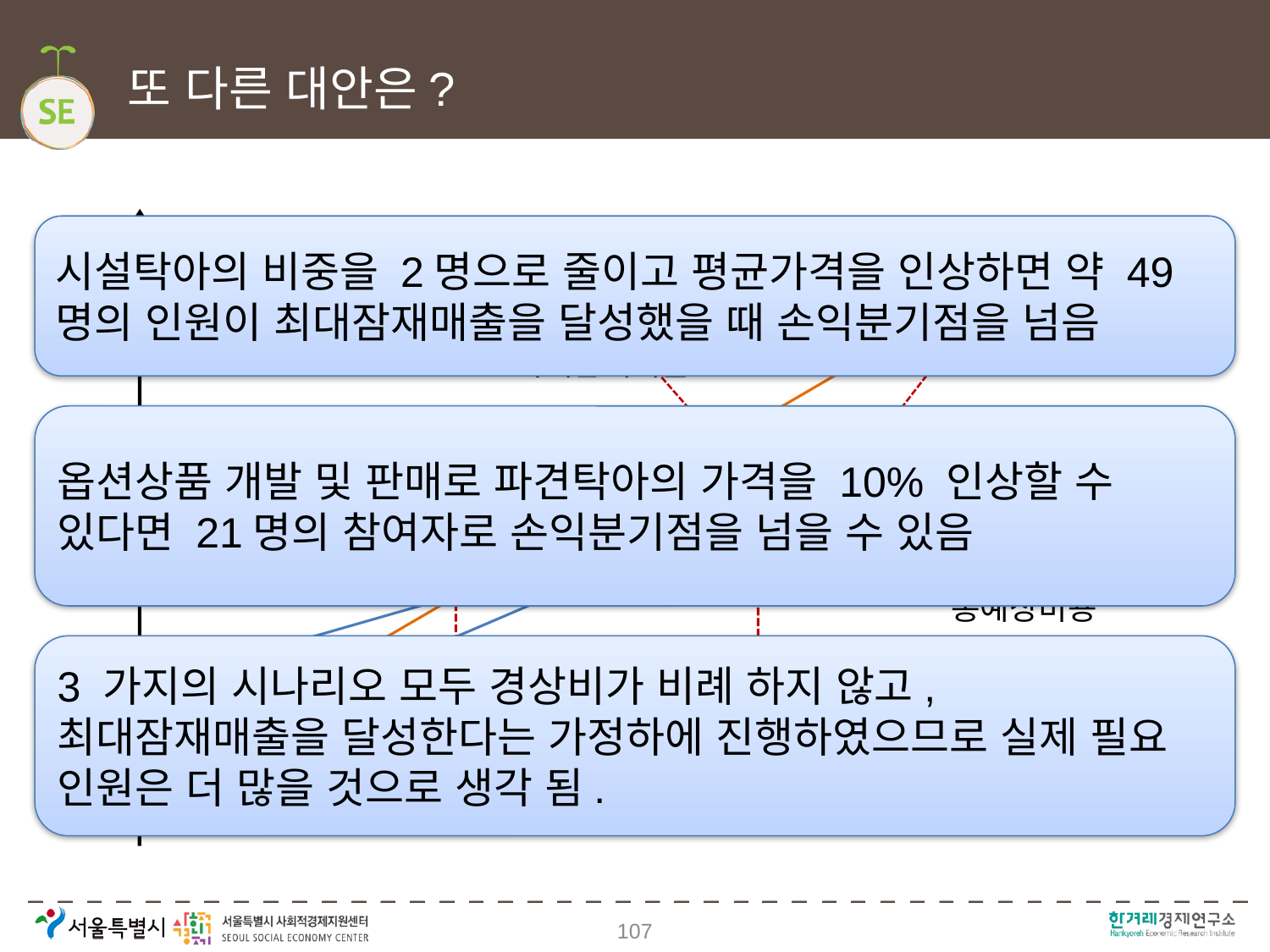

# 또 다른 대안은?
시나리오2
최대잠재매출
시나리오3
최대잠재매출
\49,905,581
\22,600,905
시나리오3&4
총예상비용
21명
손익 분기점
49명
손익 분기점
시설탁아의 비중을 2명으로 줄이고 평균가격을 인상하면 약 49명의 인원이 최대잠재매출을 달성했을 때 손익분기점을 넘음
옵션상품 개발 및 판매로 파견탁아의 가격을 10% 인상할 수 있다면 21명의 참여자로 손익분기점을 넘을 수 있음
3 가지의 시나리오 모두 경상비가 비례 하지 않고, 최대잠재매출을 달성한다는 가정하에 진행하였으므로 실제 필요 인원은 더 많을 것으로 생각 됨.
107